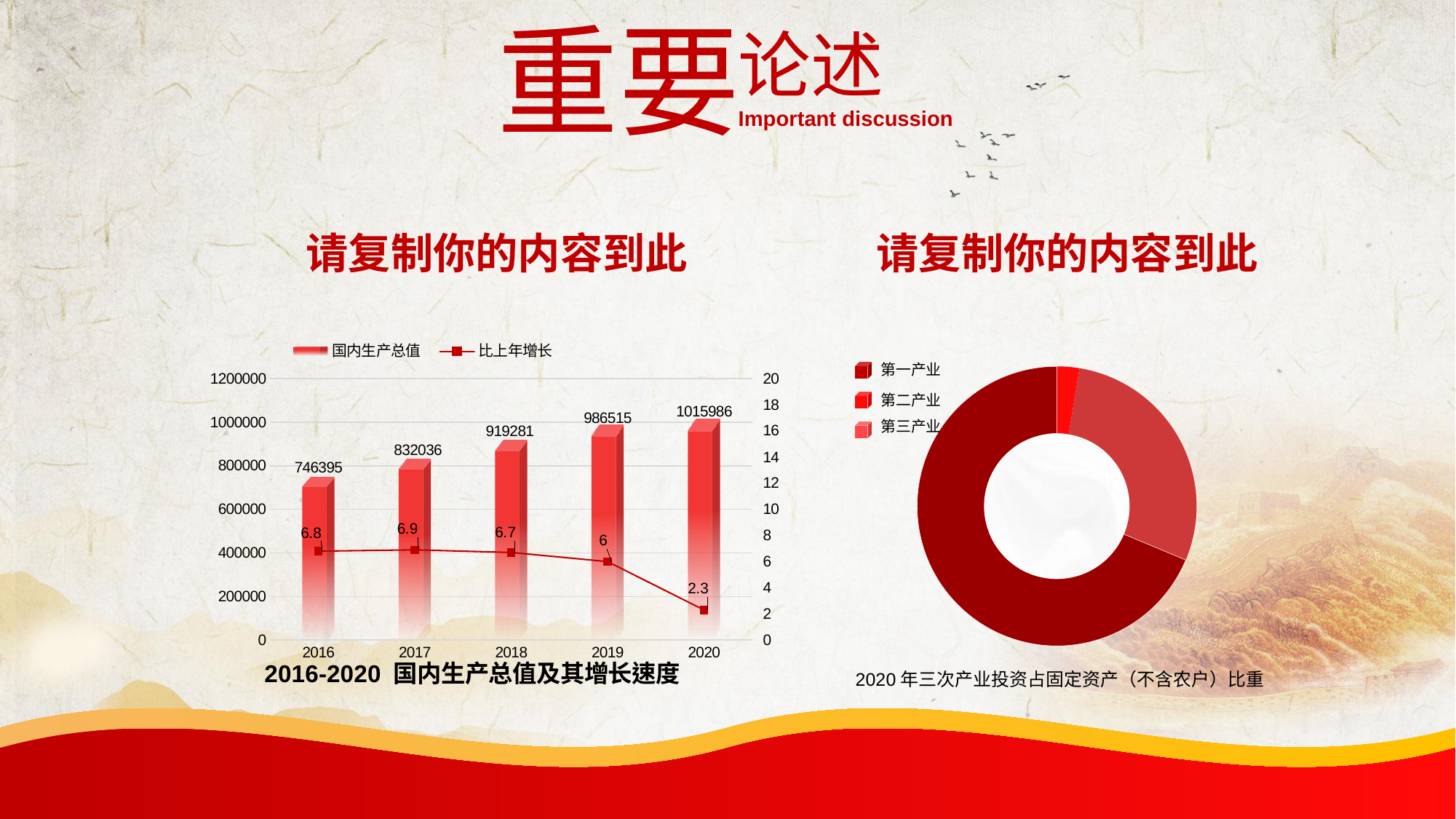

重要
论述
Important discussion

请复制你的内容到此
请复制你的内容到此

### Chart: 2016-2020 国内生产总值及其增长速度

| Category | 国内生产总值 | 比上年增长 |
|---|---|---|
| 2016 | 746395.0 | 6.8 |
| 2017 | 832036.0 | 6.9 |
| 2018 | 919281.0 | 6.7 |
| 2019 | 986515.0 | 6.0 |
| 2020 | 1015986.0 | 2.3 |
第一产业

### Chart

| Category | 销售额 |
|---|---|
| 第一产业 | 0.026 |
| 第二产业 | 0.287 |
| 第三产业 | 0.687 |
第二产业

第三产业

2020年三次产业投资占固定资产（不含农户）比重